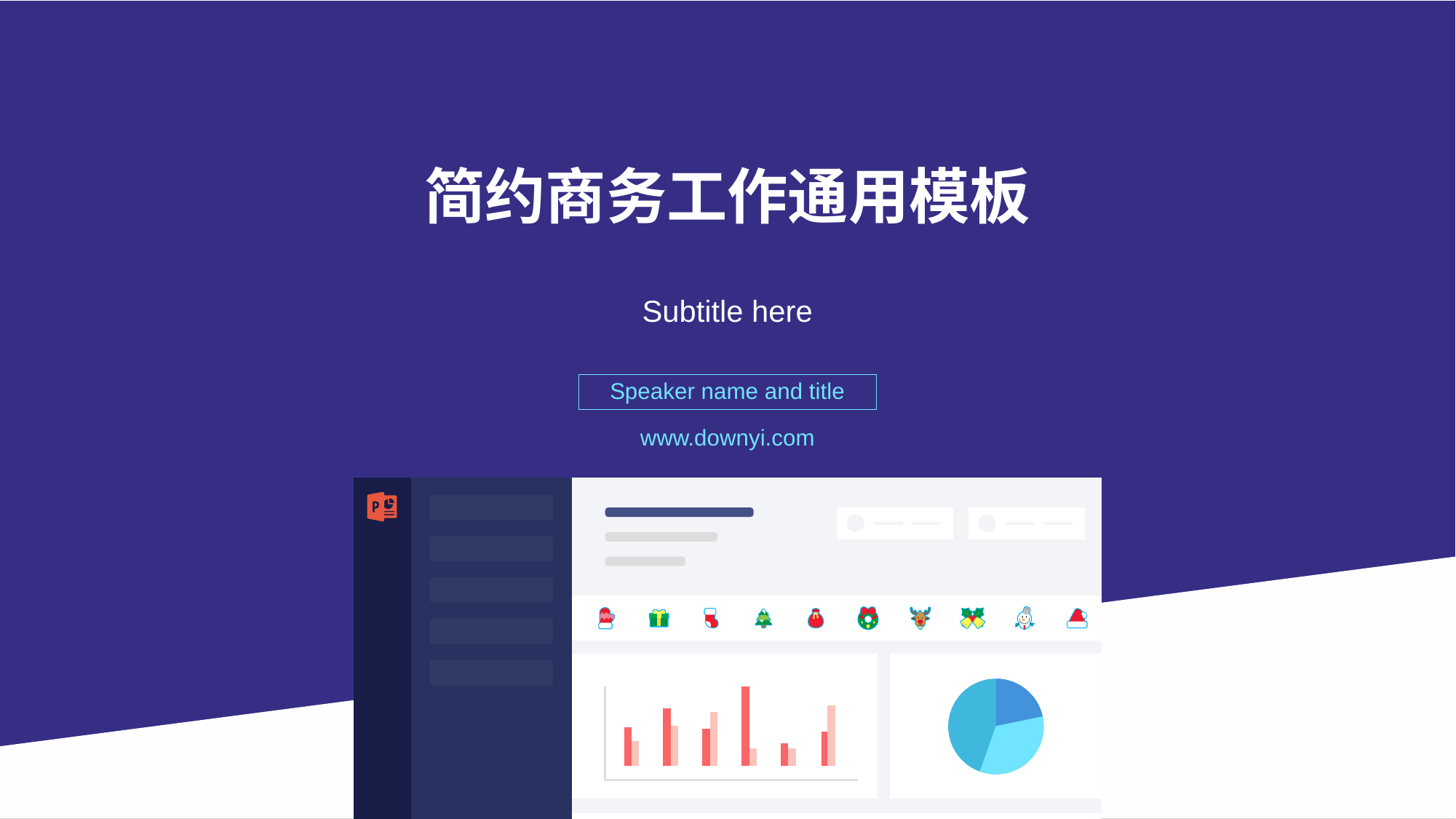

# 简约商务工作通用模板
Subtitle here
Speaker name and title
www.downyi.com